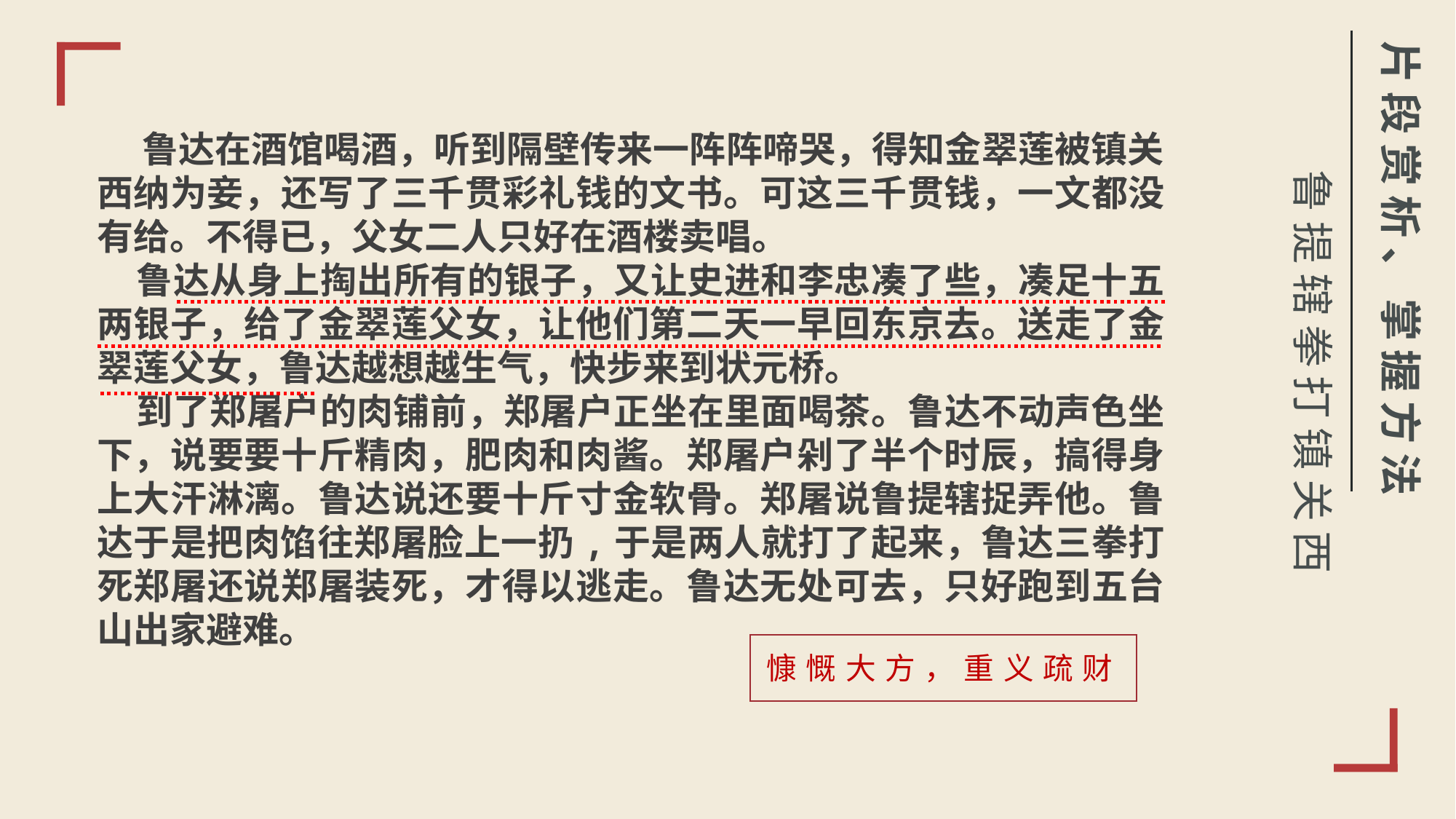

片段赏析、掌握方法
鲁提辖拳打镇关西

                                                 鲁达在酒馆喝酒，听到隔壁传来一阵阵啼哭，得知金翠莲被镇关西纳为妾，还写了三千贯彩礼钱的文书。可这三千贯钱，一文都没有给。不得已，父女二人只好在酒楼卖唱。
               鲁达从身上掏出所有的银子，又让史进和李忠凑了些，凑足十五两银子，给了金翠莲父女，让他们第二天一早回东京去。送走了金翠莲父女，鲁达越想越生气，快步来到状元桥。
               到了郑屠户的肉铺前，郑屠户正坐在里面喝茶。鲁达不动声色坐下，说要要十斤精肉，肥肉和肉酱。郑屠户剁了半个时辰，搞得身上大汗淋漓。鲁达说还要十斤寸金软骨。郑屠说鲁提辖捉弄他。鲁达于是把肉馅往郑屠脸上一扔,于是两人就打了起来，鲁达三拳打死郑屠还说郑屠装死，才得以逃走。鲁达无处可去，只好跑到五台山出家避难。

慷慨大方，重义疏财